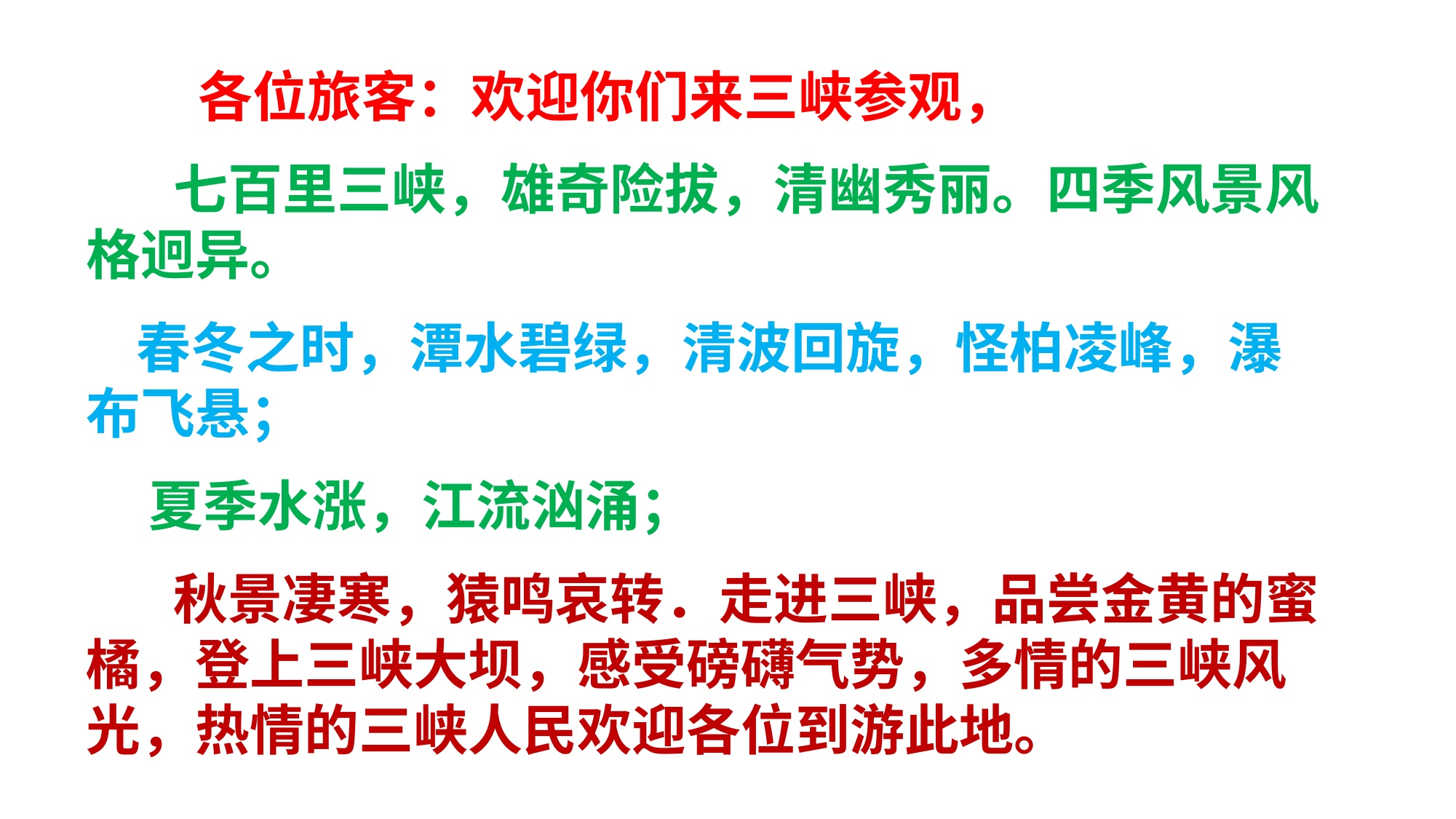

各位旅客：欢迎你们来三峡参观，
      七百里三峡，雄奇险拔，清幽秀丽。四季风景风格迥异。
   春冬之时，潭水碧绿，清波回旋，怪柏凌峰，瀑布飞悬；
    夏季水涨，江流汹涌；
      秋景凄寒，猿鸣哀转．走进三峡，品尝金黄的蜜橘，登上三峡大坝，感受磅礴气势，多情的三峡风光，热情的三峡人民欢迎各位到游此地。